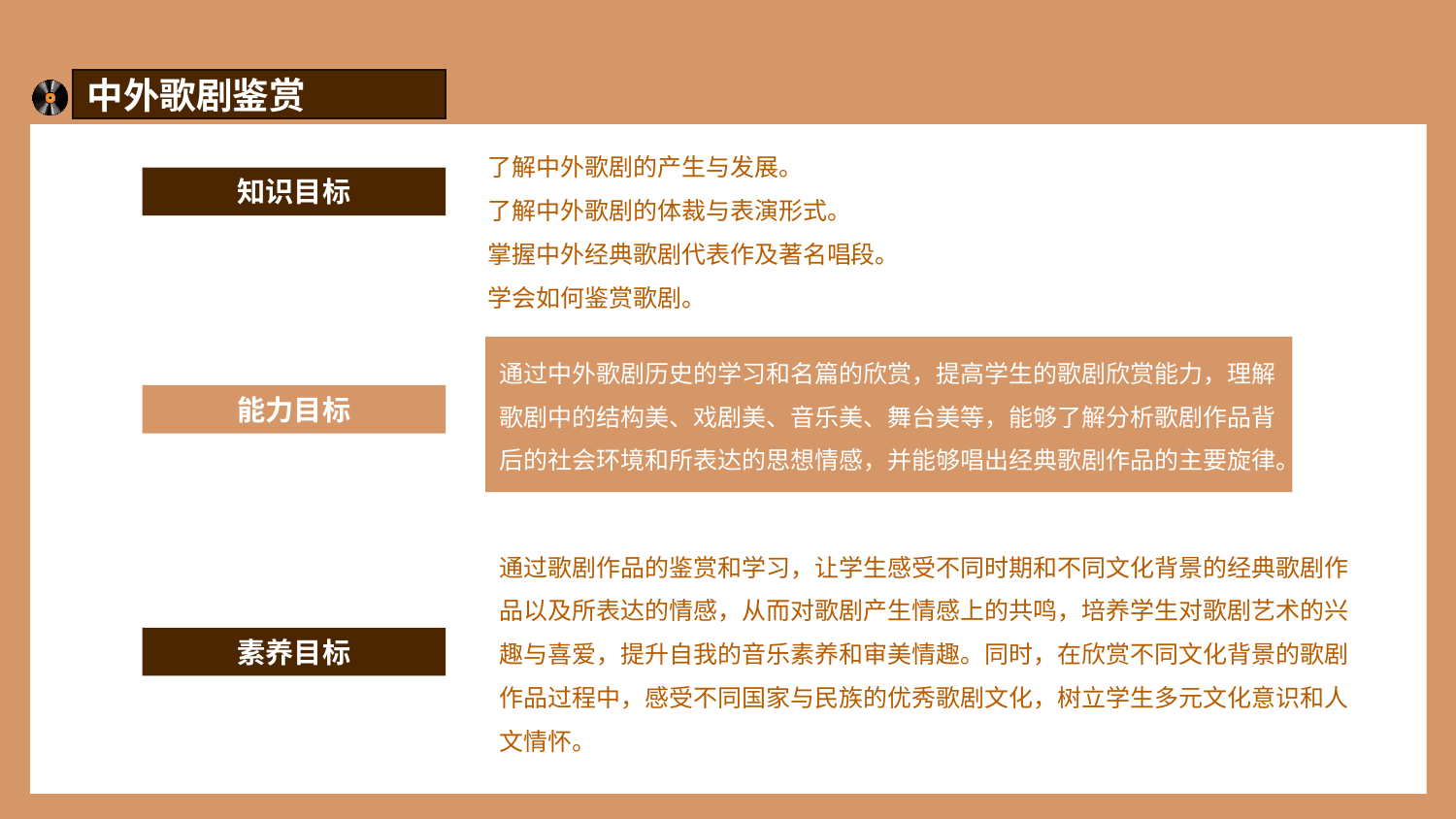

中外歌剧鉴赏
了解中外歌剧的产生与发展。
了解中外歌剧的体裁与表演形式。
掌握中外经典歌剧代表作及著名唱段。
学会如何鉴赏歌剧。
知识目标
通过中外歌剧历史的学习和名篇的欣赏，提高学生的歌剧欣赏能力，理解歌剧中的结构美、戏剧美、音乐美、舞台美等，能够了解分析歌剧作品背后的社会环境和所表达的思想情感，并能够唱出经典歌剧作品的主要旋律。
能力目标
通过歌剧作品的鉴赏和学习，让学生感受不同时期和不同文化背景的经典歌剧作品以及所表达的情感，从而对歌剧产生情感上的共鸣，培养学生对歌剧艺术的兴趣与喜爱，提升自我的音乐素养和审美情趣。同时，在欣赏不同文化背景的歌剧作品过程中，感受不同国家与民族的优秀歌剧文化，树立学生多元文化意识和人文情怀。
素养目标